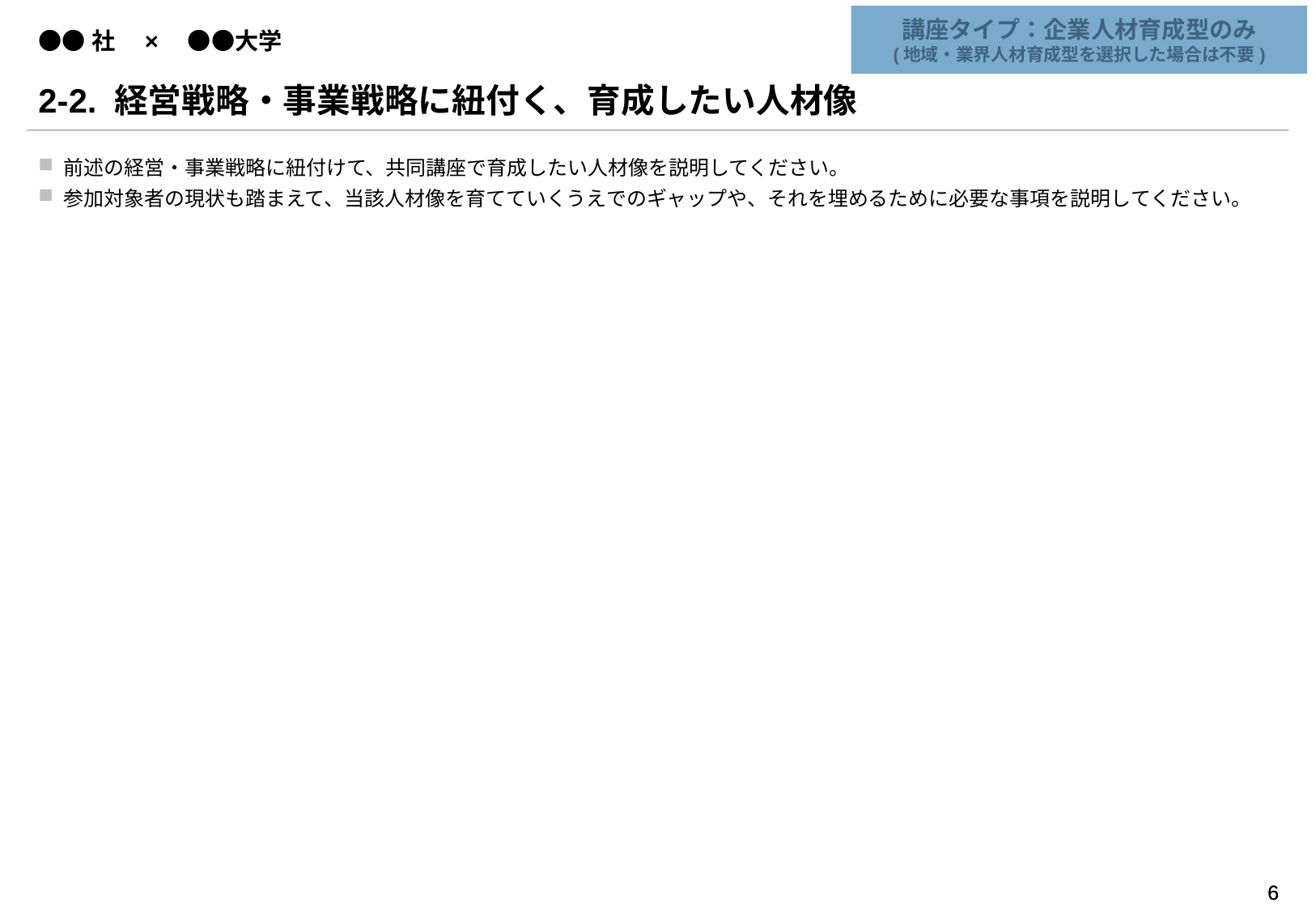

講座タイプ：企業人材育成型のみ
(地域・業界人材育成型を選択した場合は不要)
# ●●社　×　●●大学
2-2. 経営戦略・事業戦略に紐付く、育成したい人材像
前述の経営・事業戦略に紐付けて、共同講座で育成したい人材像を説明してください。
参加対象者の現状も踏まえて、当該人材像を育てていくうえでのギャップや、それを埋めるために必要な事項を説明してください。